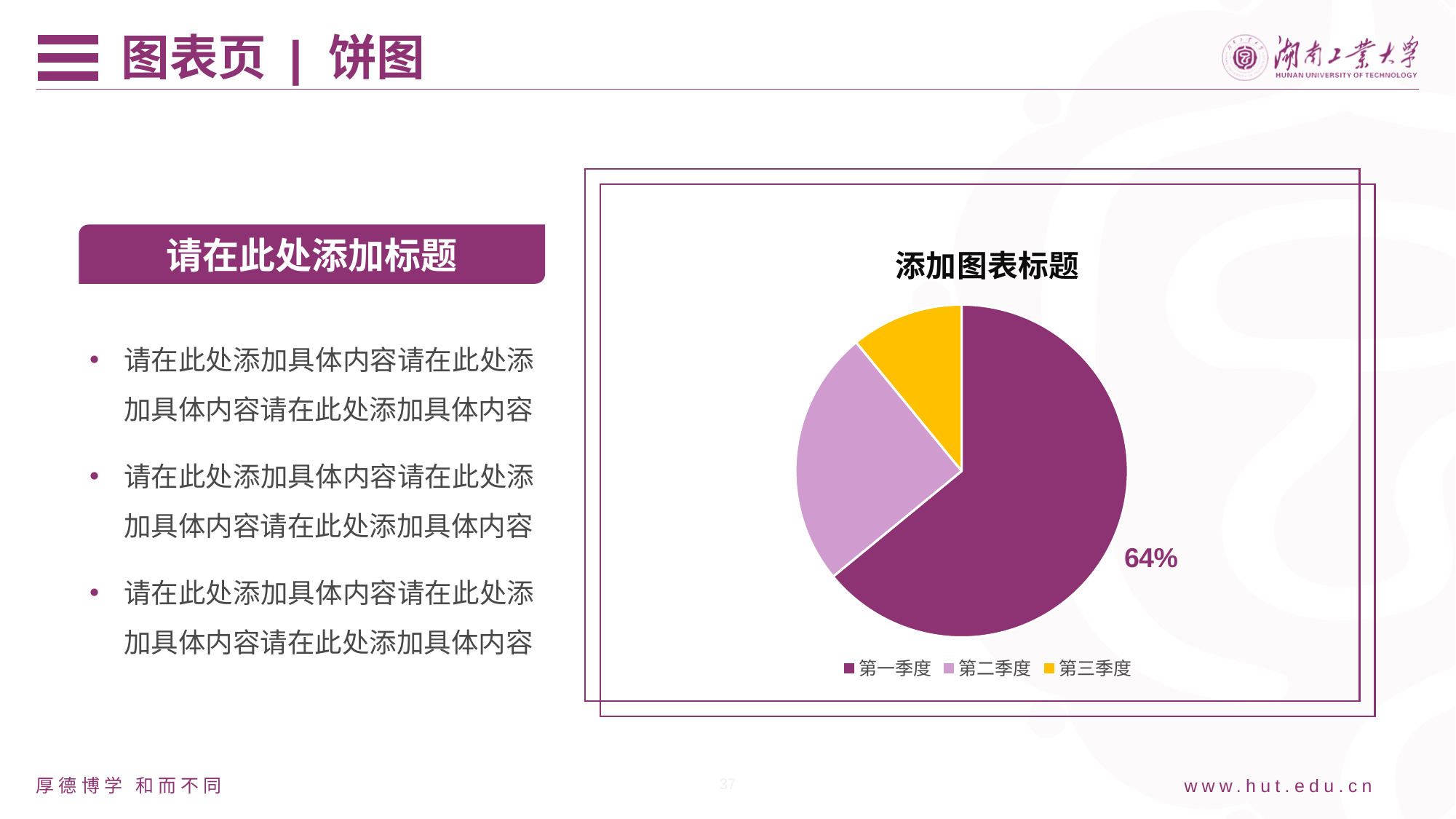

图表页 | 饼图
课题背景及内容

### Chart: 添加图表标题

| Category | 销售额 |
|---|---|
| 第一季度 | 8.2 |
| 第二季度 | 3.2 |
| 第三季度 | 1.4 |
请在此处添加标题
请在此处添加具体内容请在此处添加具体内容请在此处添加具体内容
请在此处添加具体内容请在此处添加具体内容请在此处添加具体内容
请在此处添加具体内容请在此处添加具体内容请在此处添加具体内容
37